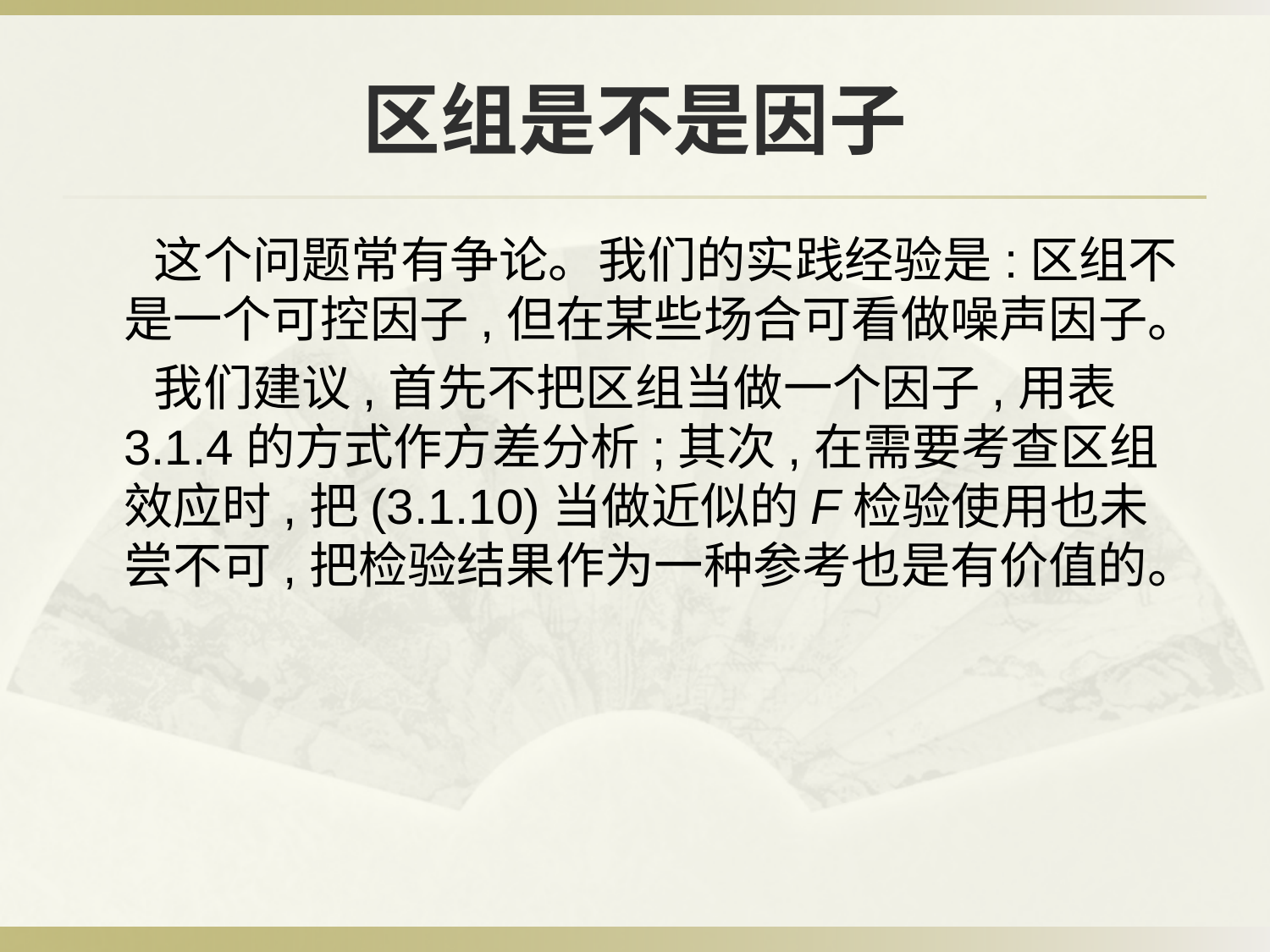

# 区组是不是因子
      这个问题常有争论。我们的实践经验是:区组不是一个可控因子,但在某些场合可看做噪声因子。
      我们建议,首先不把区组当做一个因子,用表3.1.4的方式作方差分析;其次,在需要考查区组效应时,把(3.1.10)当做近似的F检验使用也未尝不可,把检验结果作为一种参考也是有价值的。